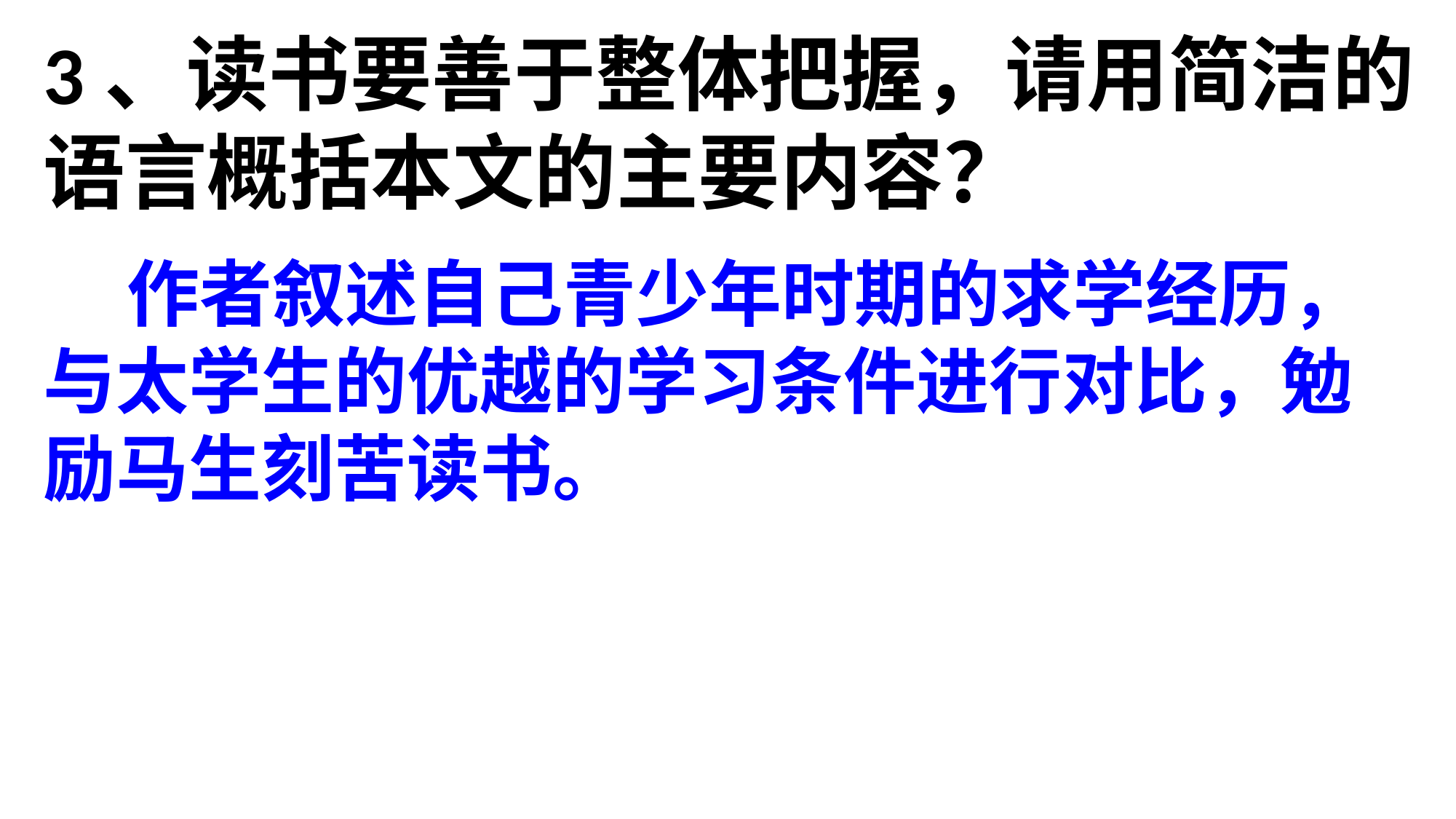

3、读书要善于整体把握，请用简洁的语言概括本文的主要内容？

    作者叙述自己青少年时期的求学经历，与太学生的优越的学习条件进行对比，勉励马生刻苦读书。